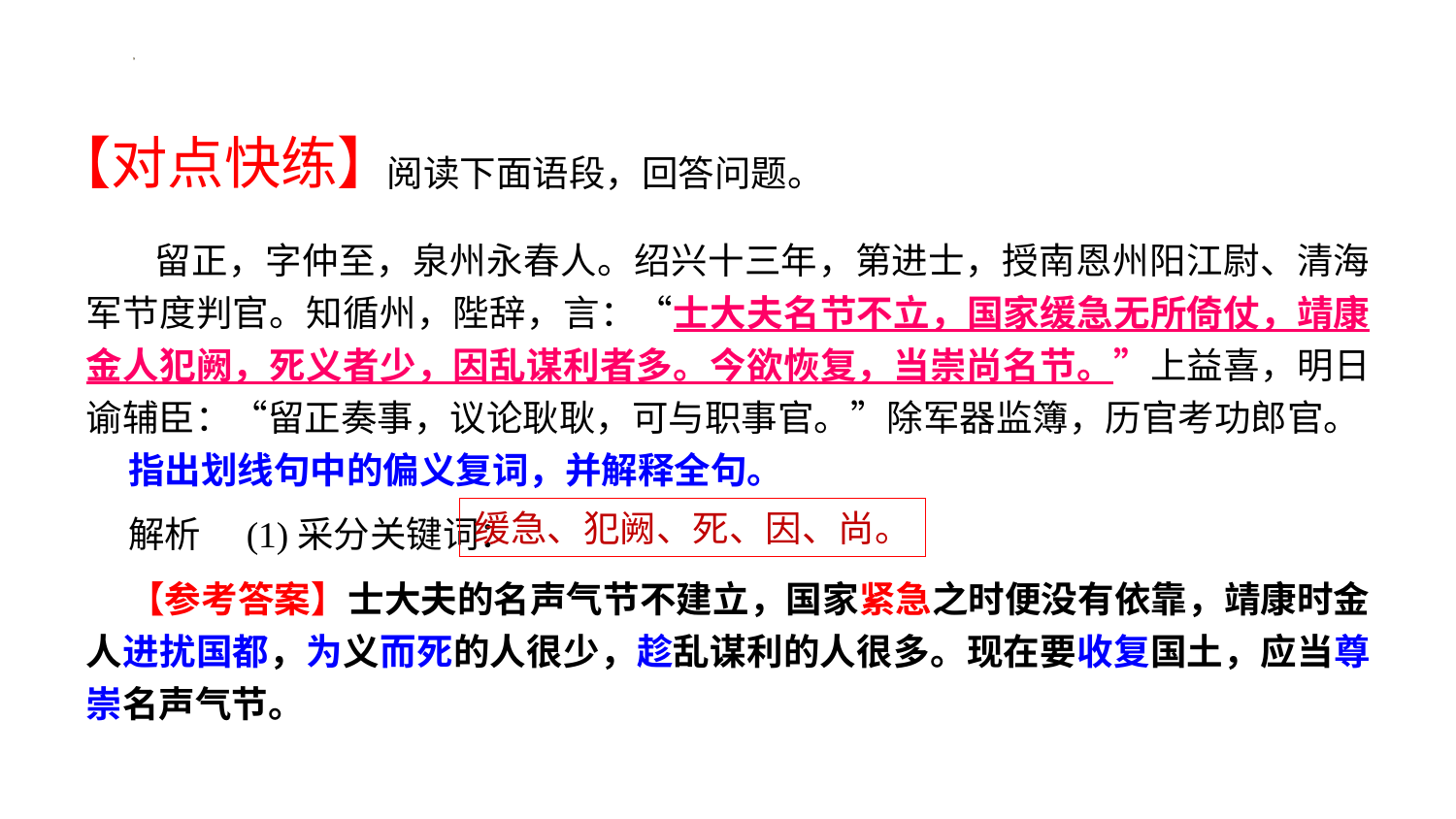

# 【对点快练】
阅读下面语段，回答问题。
  留正，字仲至，泉州永春人。绍兴十三年，第进士，授南恩州阳江尉、清海军节度判官。知循州，陛辞，言：“士大夫名节不立，国家缓急无所倚仗，靖康金人犯阙，死义者少，因乱谋利者多。今欲恢复，当崇尚名节。”上益喜，明日谕辅臣：“留正奏事，议论耿耿，可与职事官。”除军器监簿，历官考功郎官。
指出划线句中的偏义复词，并解释全句。
解析　(1)采分关键词：
【参考答案】士大夫的名声气节不建立，国家紧急之时便没有依靠，靖康时金人进扰国都，为义而死的人很少，趁乱谋利的人很多。现在要收复国土，应当尊崇名声气节。
缓急、犯阙、死、因、尚。